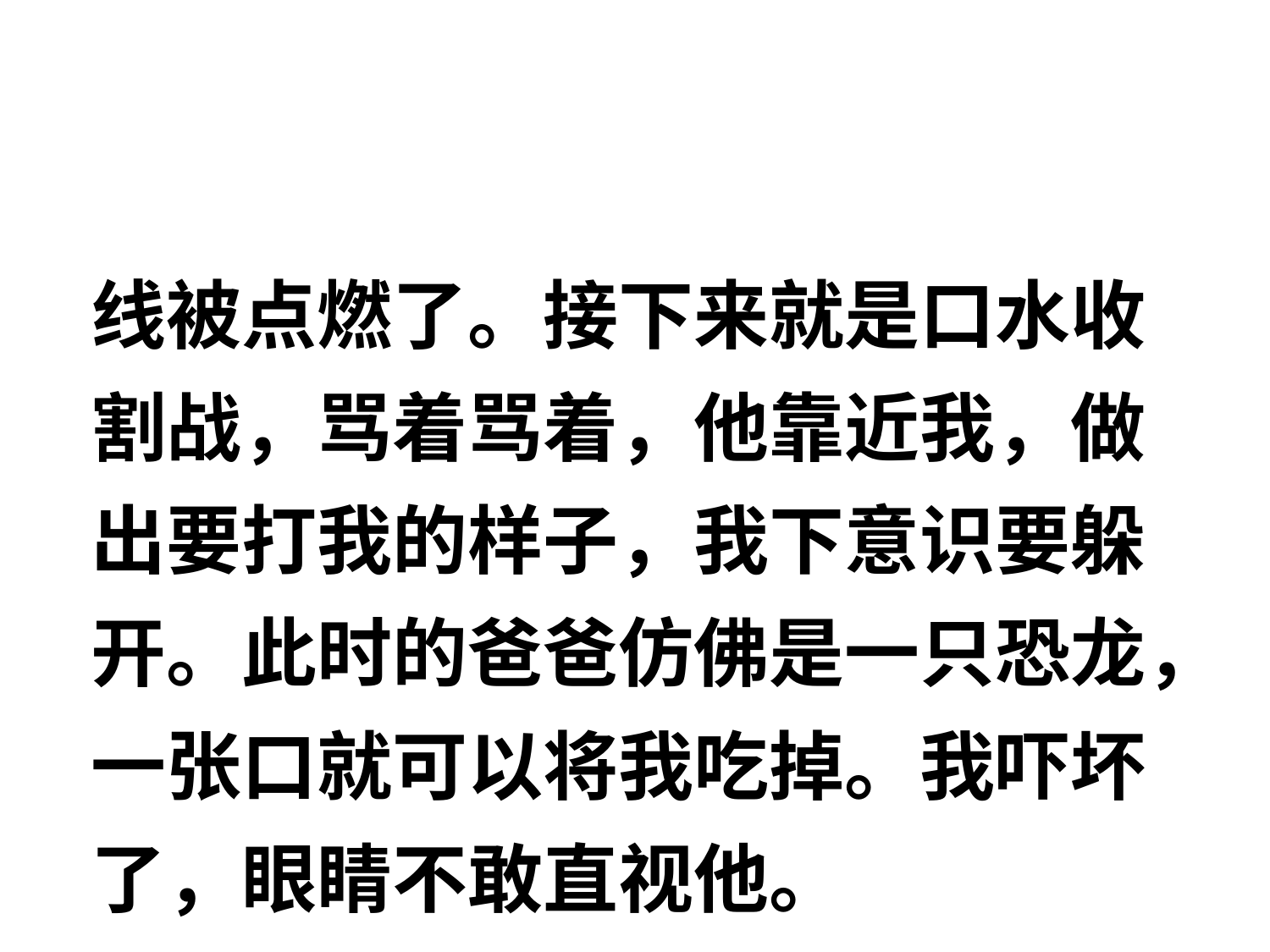

线被点燃了。接下来就是口水收割战，骂着骂着，他靠近我，做出要打我的样子，我下意识要躲开。此时的爸爸仿佛是一只恐龙，一张口就可以将我吃掉。我吓坏了，眼睛不敢直视他。